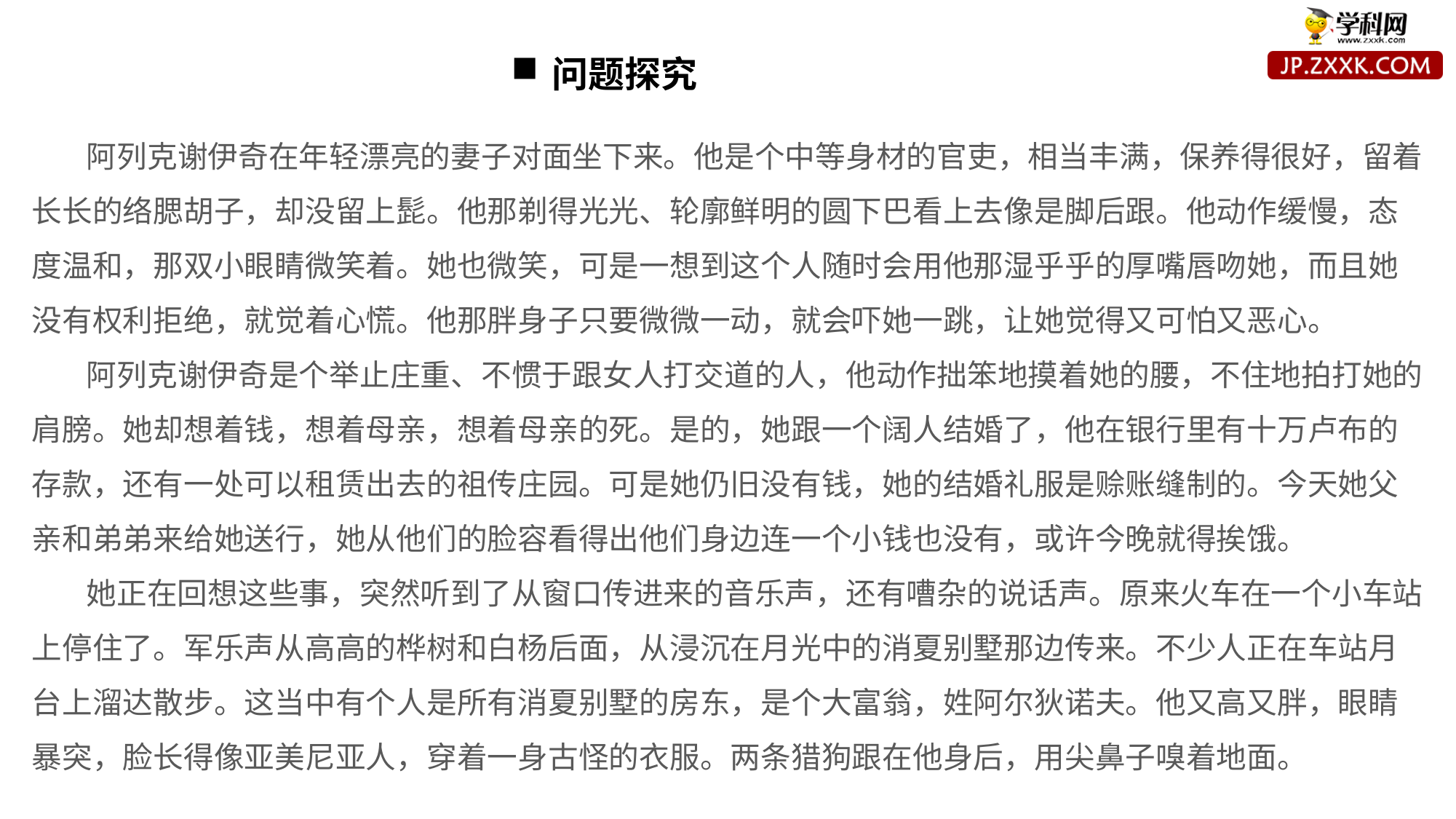

问题探究
阿列克谢伊奇在年轻漂亮的妻子对面坐下来。他是个中等身材的官吏，相当丰满，保养得很好，留着长长的络腮胡子，却没留上髭。他那剃得光光、轮廓鲜明的圆下巴看上去像是脚后跟。他动作缓慢，态度温和，那双小眼睛微笑着。她也微笑，可是一想到这个人随时会用他那湿乎乎的厚嘴唇吻她，而且她没有权利拒绝，就觉着心慌。他那胖身子只要微微一动，就会吓她一跳，让她觉得又可怕又恶心。
阿列克谢伊奇是个举止庄重、不惯于跟女人打交道的人，他动作拙笨地摸着她的腰，不住地拍打她的肩膀。她却想着钱，想着母亲，想着母亲的死。是的，她跟一个阔人结婚了，他在银行里有十万卢布的存款，还有一处可以租赁出去的祖传庄园。可是她仍旧没有钱，她的结婚礼服是赊账缝制的。今天她父亲和弟弟来给她送行，她从他们的脸容看得出他们身边连一个小钱也没有，或许今晚就得挨饿。
她正在回想这些事，突然听到了从窗口传进来的音乐声，还有嘈杂的说话声。原来火车在一个小车站上停住了。军乐声从高高的桦树和白杨后面，从浸沉在月光中的消夏别墅那边传来。不少人正在车站月台上溜达散步。这当中有个人是所有消夏别墅的房东，是个大富翁，姓阿尔狄诺夫。他又高又胖，眼睛暴突，脸长得像亚美尼亚人，穿着一身古怪的衣服。两条猎狗跟在他身后，用尖鼻子嗅着地面。